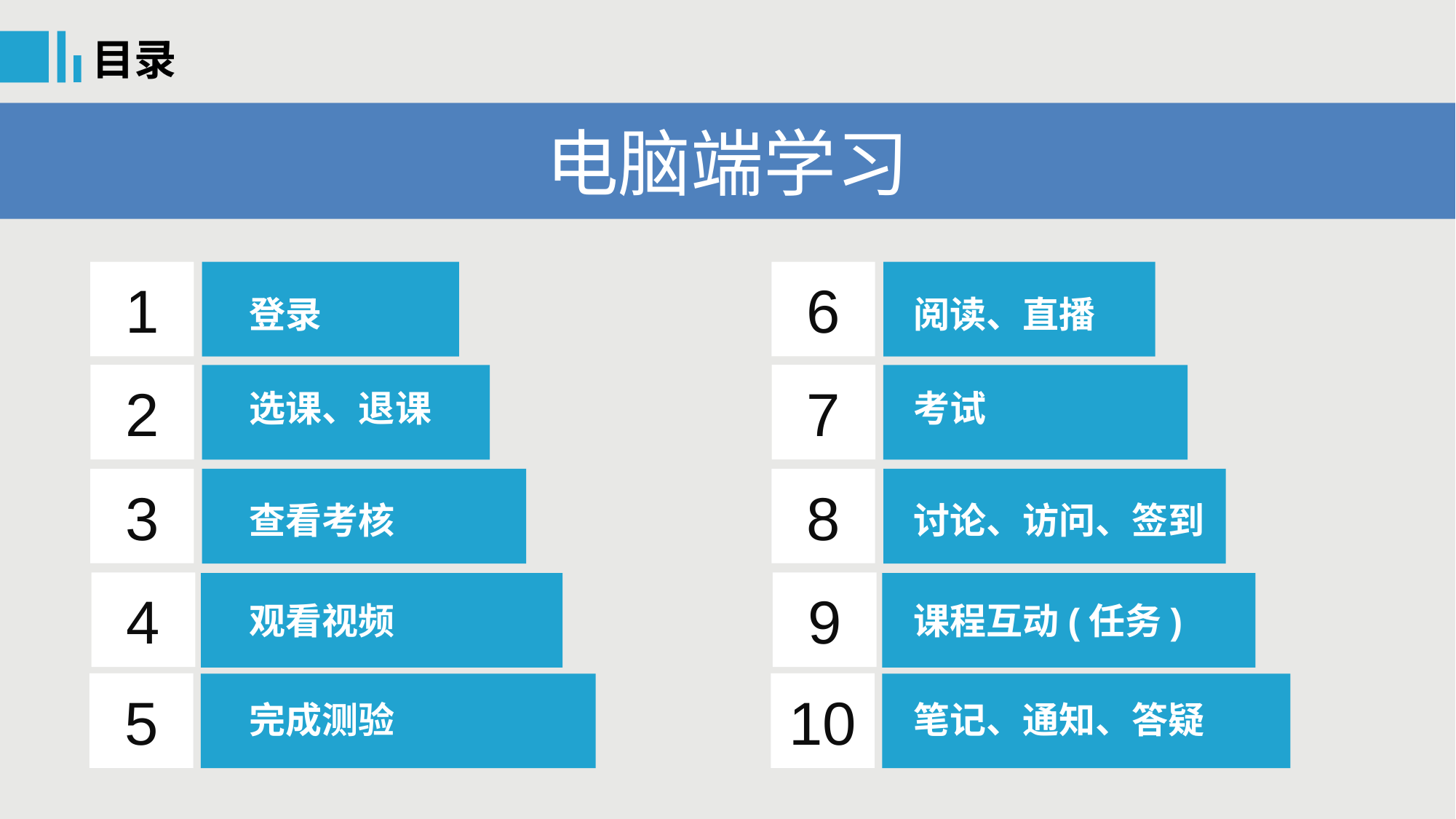

目录

电脑端学习

1
6
登录
阅读、直播

2
7
选课、退课
考试

3
8
查看考核
讨论、访问、签到
4
9

观看视频
课程互动(任务)
5
10

完成测验
笔记、通知、答疑